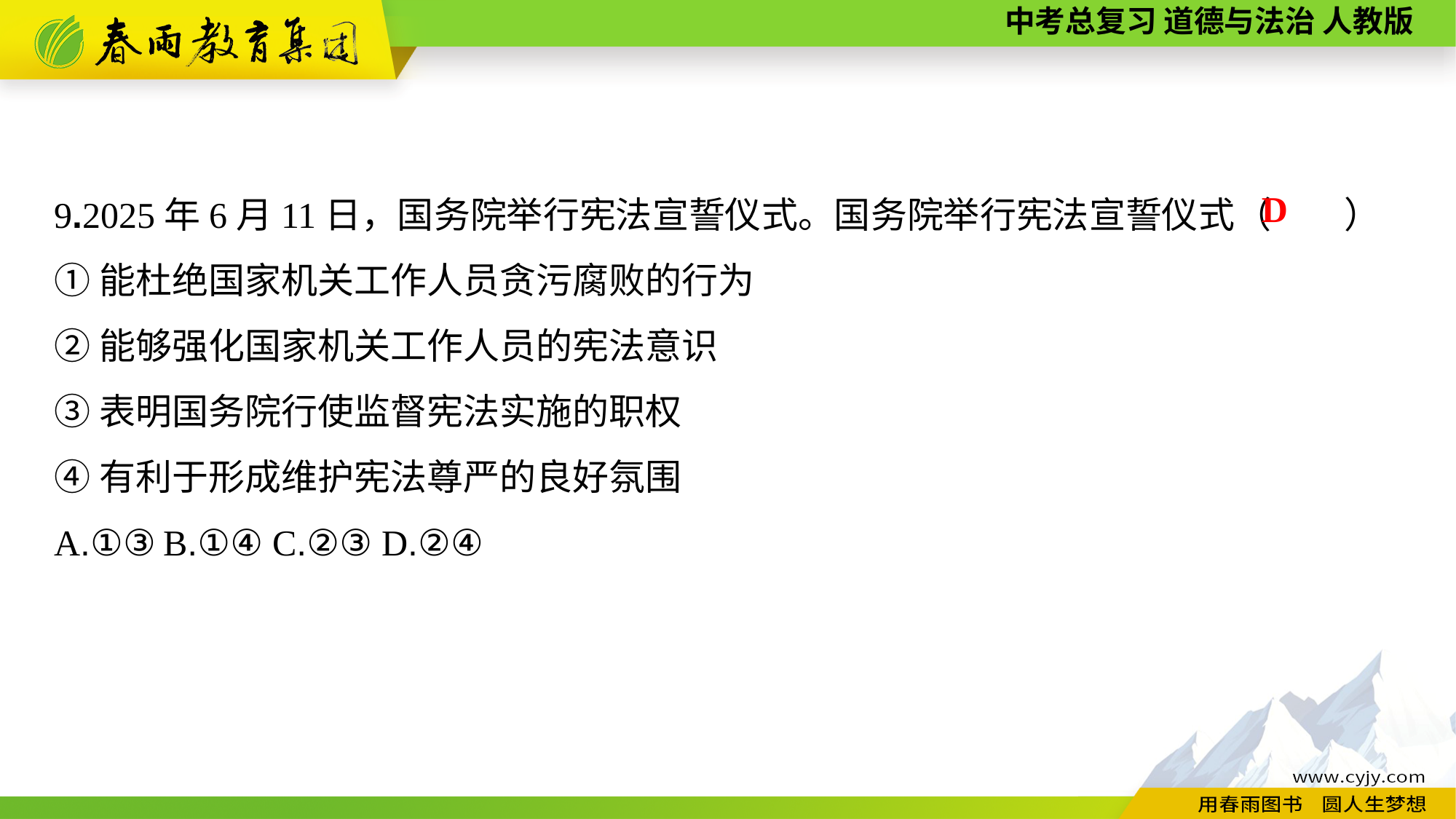

9.2025年6月11日，国务院举行宪法宣誓仪式。国务院举行宪法宣誓仪式（　　）
①能杜绝国家机关工作人员贪污腐败的行为
②能够强化国家机关工作人员的宪法意识
③表明国务院行使监督宪法实施的职权
④有利于形成维护宪法尊严的良好氛围
A.①③	B.①④	C.②③	D.②④
D